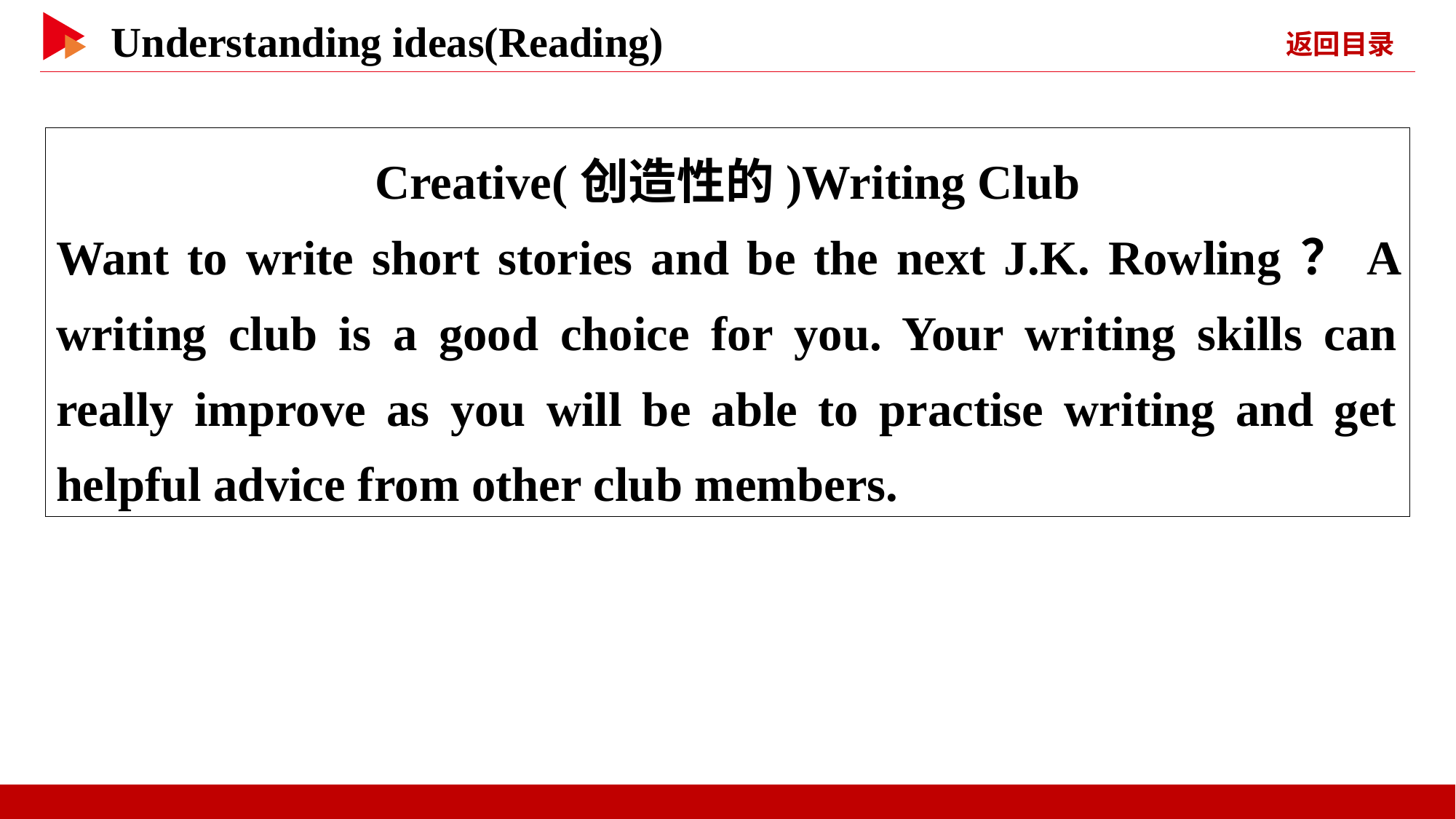

Creative(创造性的)Writing Club
Want to write short stories and be the next J.K. Rowling？A writing club is a good choice for you. Your writing skills can really improve as you will be able to practise writing and get helpful advice from other club members.